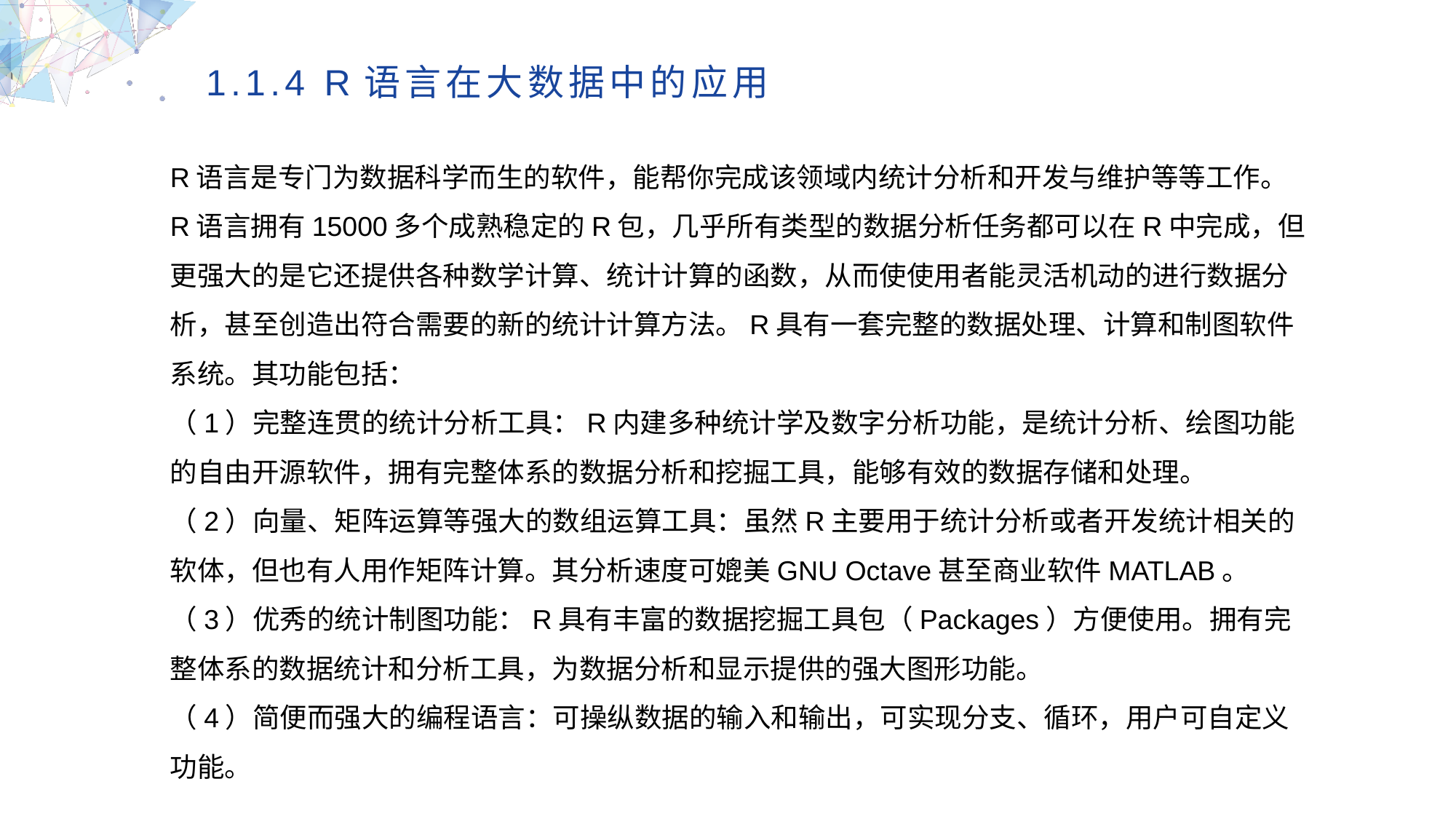

1.1.4 R语言在大数据中的应用
R语言是专门为数据科学而生的软件，能帮你完成该领域内统计分析和开发与维护等等工作。R语言拥有15000多个成熟稳定的R包，几乎所有类型的数据分析任务都可以在R中完成，但更强大的是它还提供各种数学计算、统计计算的函数，从而使使用者能灵活机动的进行数据分析，甚至创造出符合需要的新的统计计算方法。R具有一套完整的数据处理、计算和制图软件系统。其功能包括：
（1）完整连贯的统计分析工具：R内建多种统计学及数字分析功能，是统计分析、绘图功能的自由开源软件，拥有完整体系的数据分析和挖掘工具，能够有效的数据存储和处理。
（2）向量、矩阵运算等强大的数组运算工具：虽然R主要用于统计分析或者开发统计相关的软体，但也有人用作矩阵计算。其分析速度可媲美GNU Octave甚至商业软件MATLAB。
（3）优秀的统计制图功能：R具有丰富的数据挖掘工具包（Packages）方便使用。拥有完整体系的数据统计和分析工具，为数据分析和显示提供的强大图形功能。
（4）简便而强大的编程语言：可操纵数据的输入和输出，可实现分支、循环，用户可自定义功能。
MULTIPURPOSE PRESENTATION TEMPLATE | UNIQUE DESIGN
Welcome Message
Please replace text, click add relevant headline, modify the text content, also can copy your content to this directly. Please replace text, click add relevant headline, modify the text content, also can copy your content to this directly.